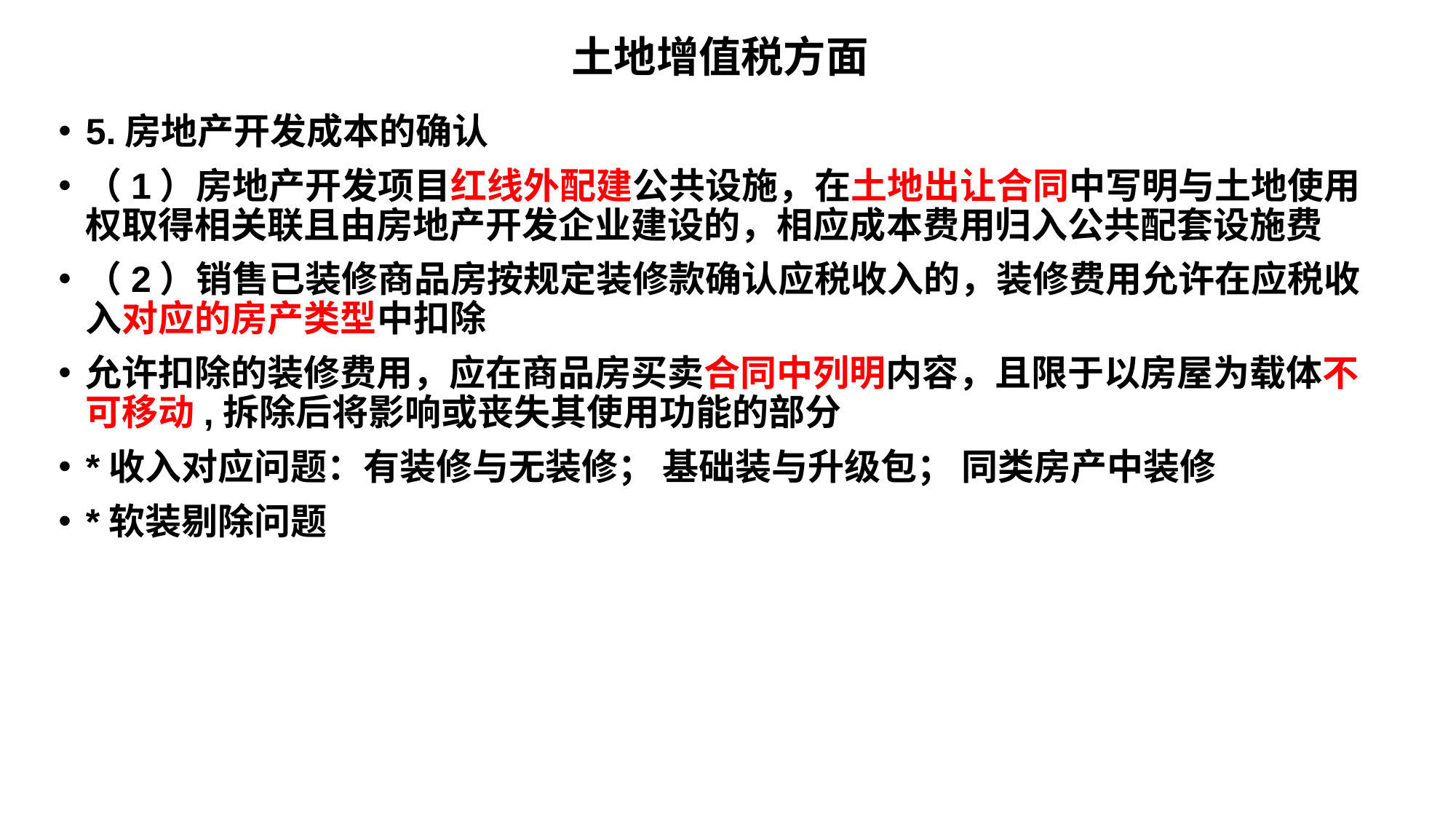

# 土地增值税方面
5.房地产开发成本的确认
（1）房地产开发项目红线外配建公共设施，在土地出让合同中写明与土地使用权取得相关联且由房地产开发企业建设的，相应成本费用归入公共配套设施费
（2）销售已装修商品房按规定装修款确认应税收入的，装修费用允许在应税收入对应的房产类型中扣除
允许扣除的装修费用，应在商品房买卖合同中列明内容，且限于以房屋为载体不可移动,拆除后将影响或丧失其使用功能的部分
*收入对应问题：有装修与无装修； 基础装与升级包； 同类房产中装修
*软装剔除问题